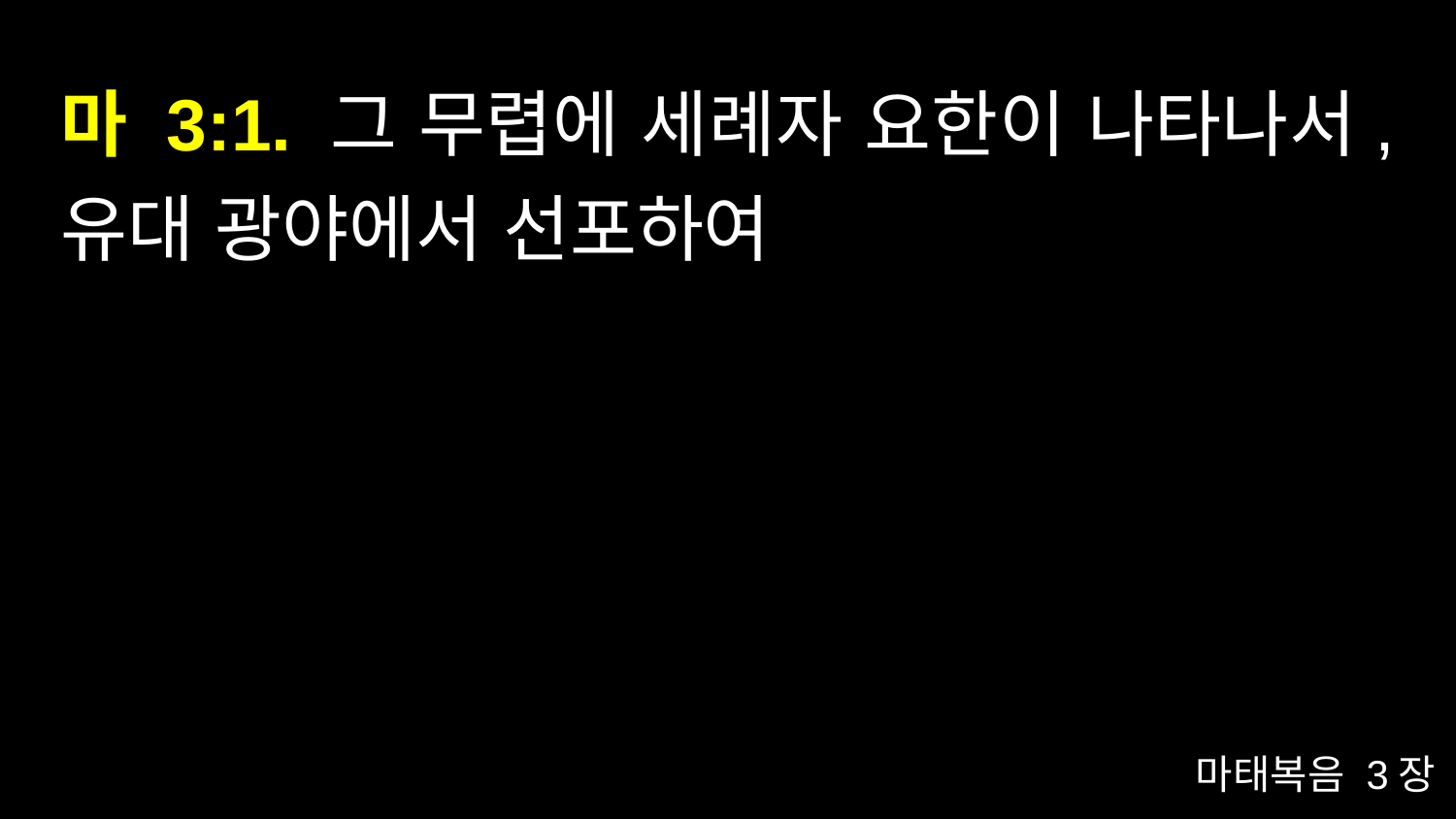

# 마 3:1. 그 무렵에 세례자 요한이 나타나서, 유대 광야에서 선포하여
마태복음 3장